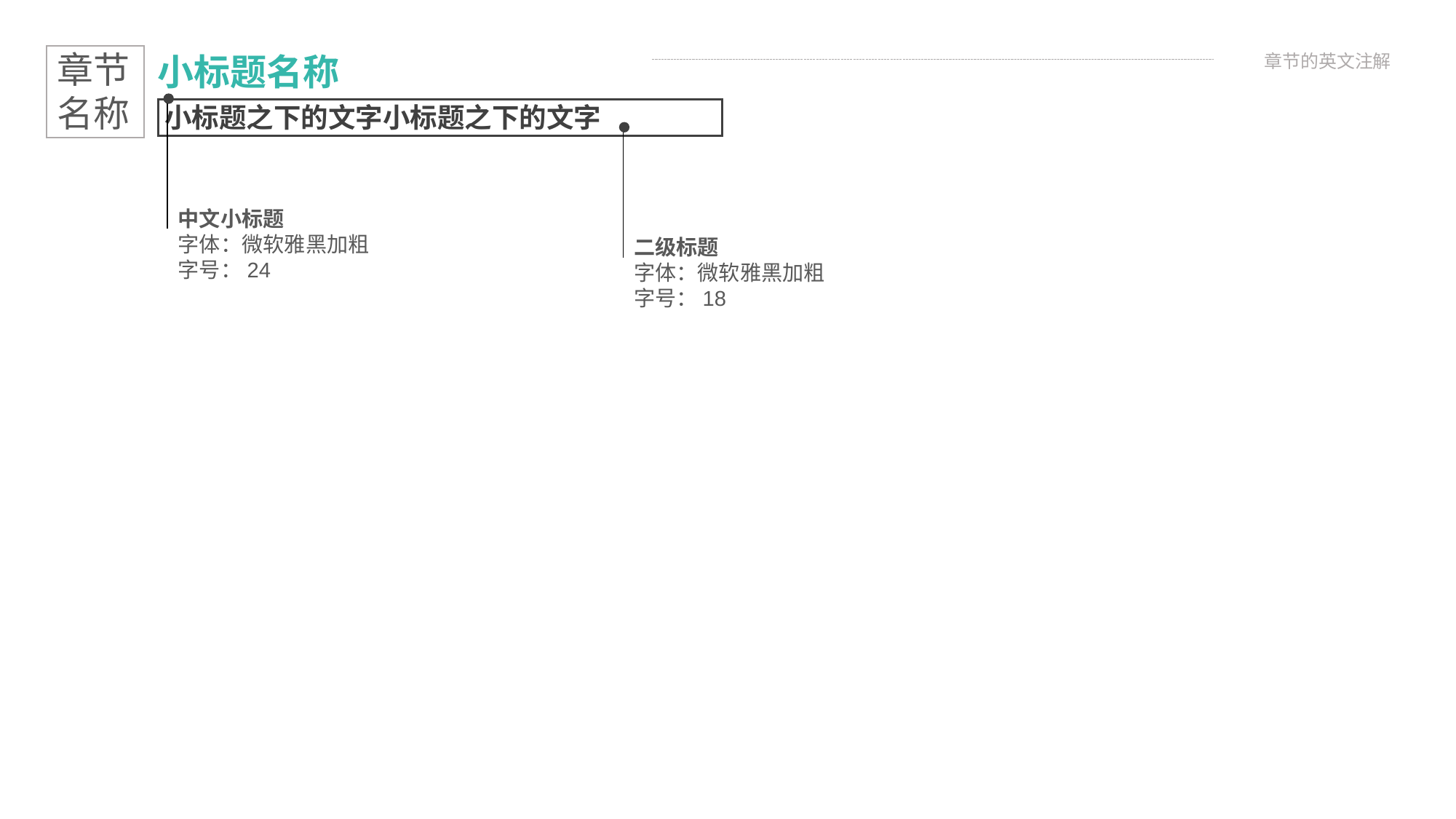

章节名称
小标题名称
章节的英文注解

小标题之下的文字小标题之下的文字

中文小标题
字体：微软雅黑加粗
字号：24
二级标题
字体：微软雅黑加粗
字号：18